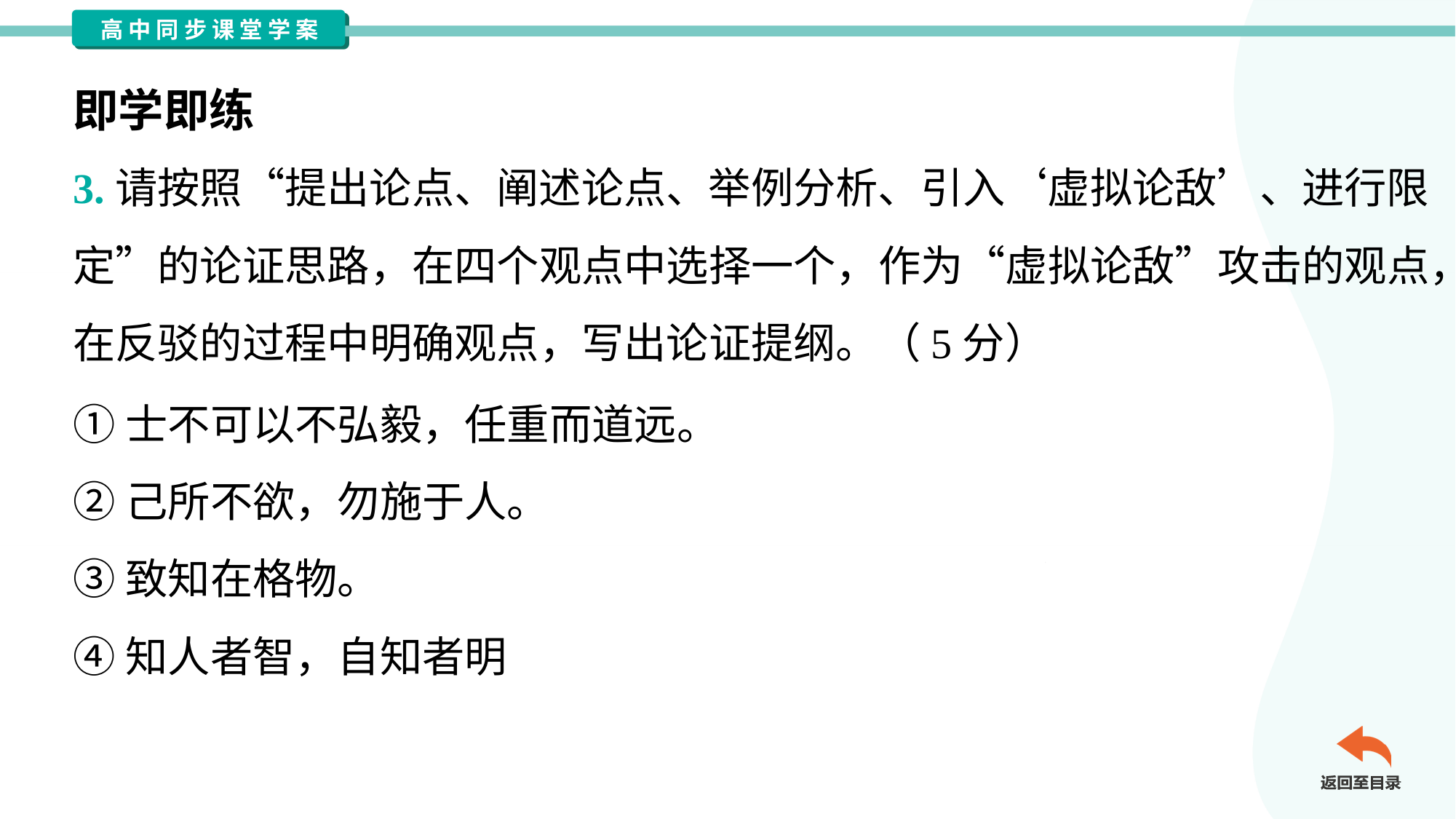

即学即练
3.请按照“提出论点、阐述论点、举例分析、引入‘虚拟论敌’、进行限
定”的论证思路，在四个观点中选择一个，作为“虚拟论敌”攻击的观点，
在反驳的过程中明确观点，写出论证提纲。（5分）
①士不可以不弘毅，任重而道远。
②己所不欲，勿施于人。
③致知在格物。
④知人者智，自知者明